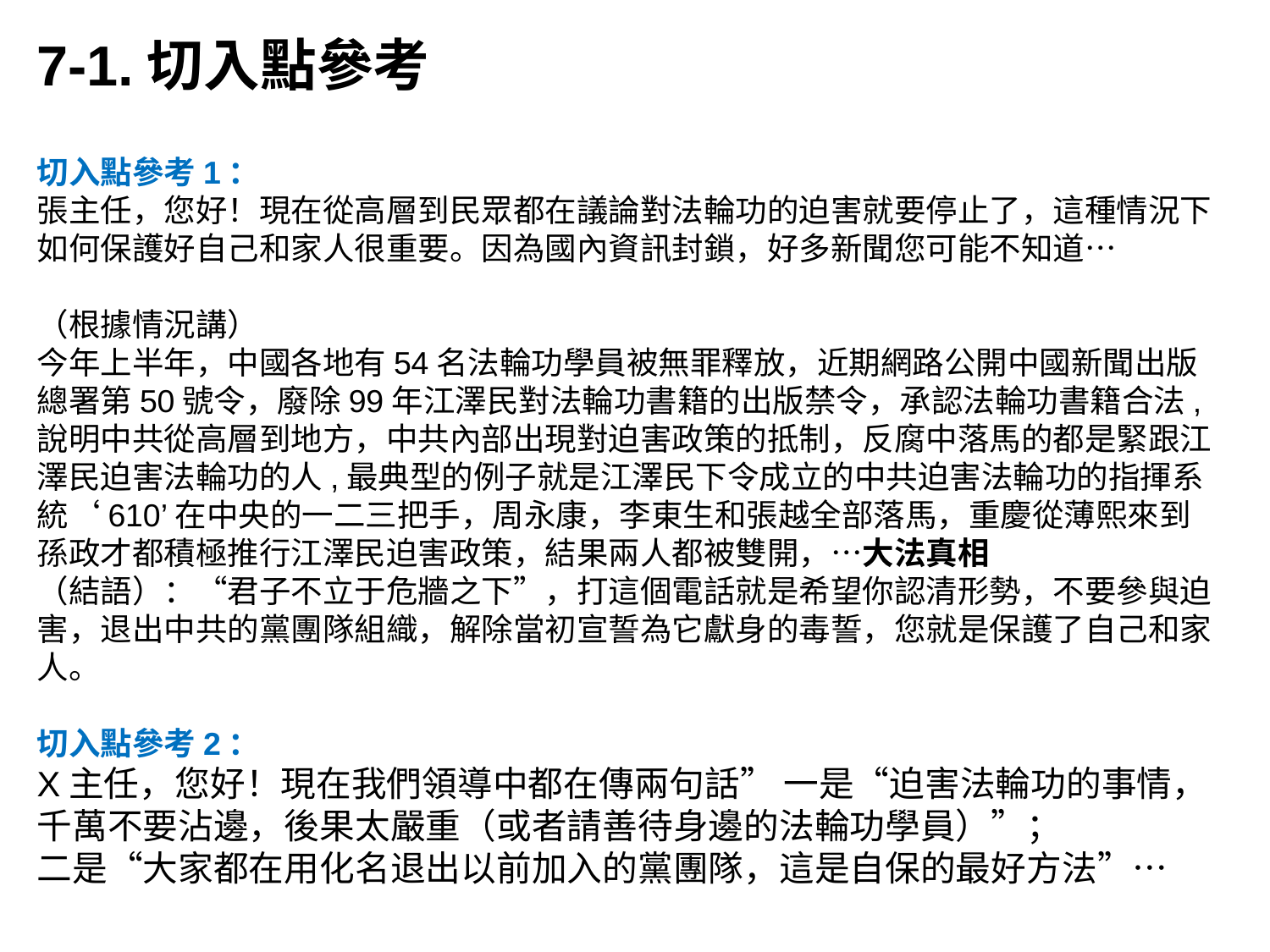

7-1.切入點參考
切入點參考1：
張主任，您好！現在從高層到民眾都在議論對法輪功的迫害就要停止了，這種情況下如何保護好自己和家人很重要。因為國內資訊封鎖，好多新聞您可能不知道…

（根據情況講）
今年上半年，中國各地有54名法輪功學員被無罪釋放，近期網路公開中國新聞出版總署第50號令，廢除99年江澤民對法輪功書籍的出版禁令，承認法輪功書籍合法, 說明中共從高層到地方，中共內部出現對迫害政策的抵制，反腐中落馬的都是緊跟江澤民迫害法輪功的人,最典型的例子就是江澤民下令成立的中共迫害法輪功的指揮系統‘610’在中央的一二三把手，周永康，李東生和張越全部落馬，重慶從薄熙來到孫政才都積極推行江澤民迫害政策，結果兩人都被雙開，…大法真相
（結語）：“君子不立于危牆之下”，打這個電話就是希望你認清形勢，不要參與迫害，退出中共的黨團隊組織，解除當初宣誓為它獻身的毒誓，您就是保護了自己和家人。

切入點參考2：
X主任，您好！現在我們領導中都在傳兩句話” 一是“迫害法輪功的事情，千萬不要沾邊，後果太嚴重（或者請善待身邊的法輪功學員）”；
二是“大家都在用化名退出以前加入的黨團隊，這是自保的最好方法”…